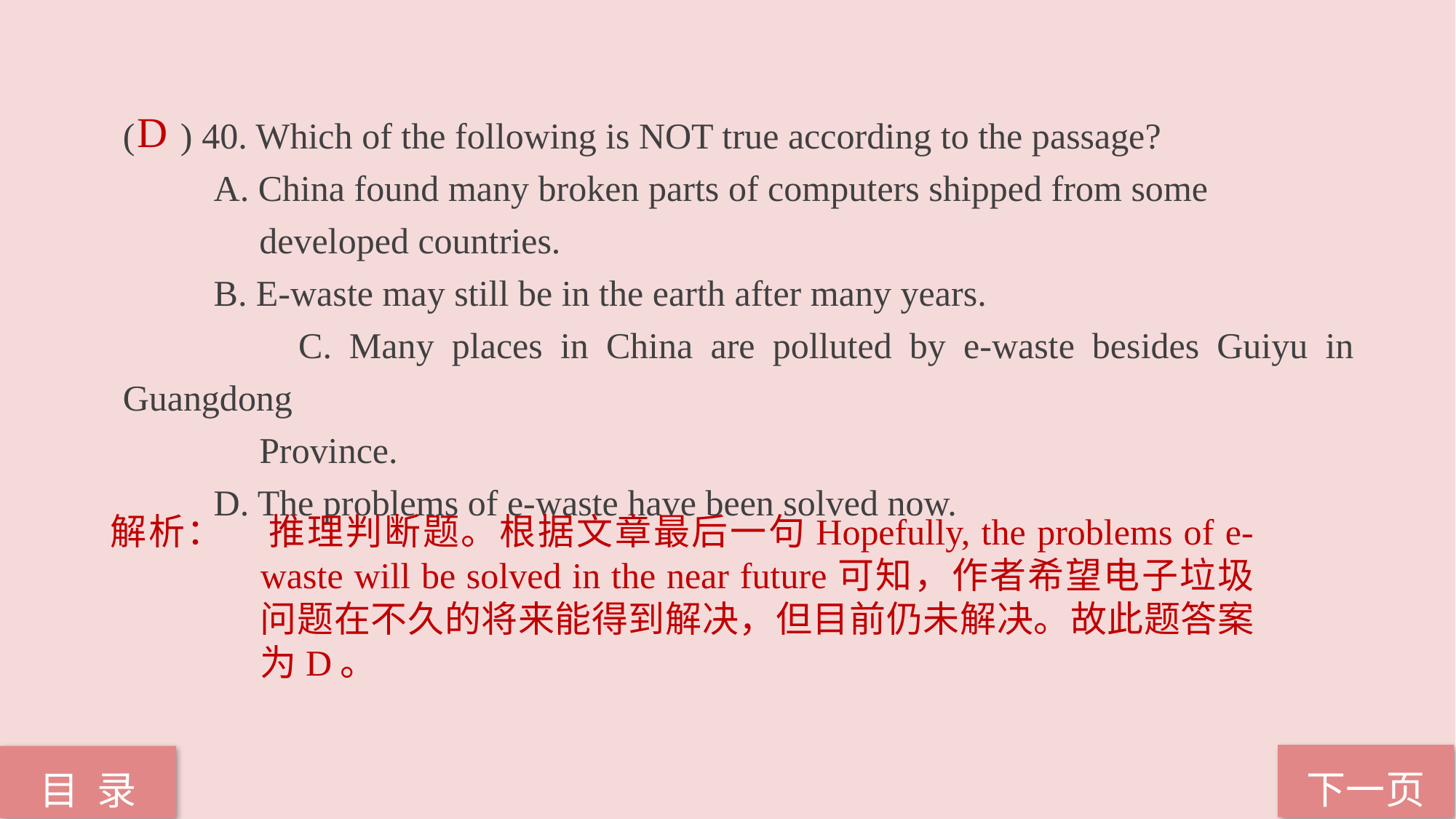

(     ) 40. Which of the following is NOT true according to the passage?
          A. China found many broken parts of computers shipped from some
               developed countries.
          B. E-waste may still be in the earth after many years.
          C. Many places in China are polluted by e-waste besides Guiyu in Guangdong
               Province.
          D. The problems of e-waste have been solved now.
D
解析：	推理判断题。根据文章最后一句Hopefully, the problems of e-waste will be solved in the near future可知，作者希望电子垃圾问题在不久的将来能得到解决，但目前仍未解决。故此题答案为D。